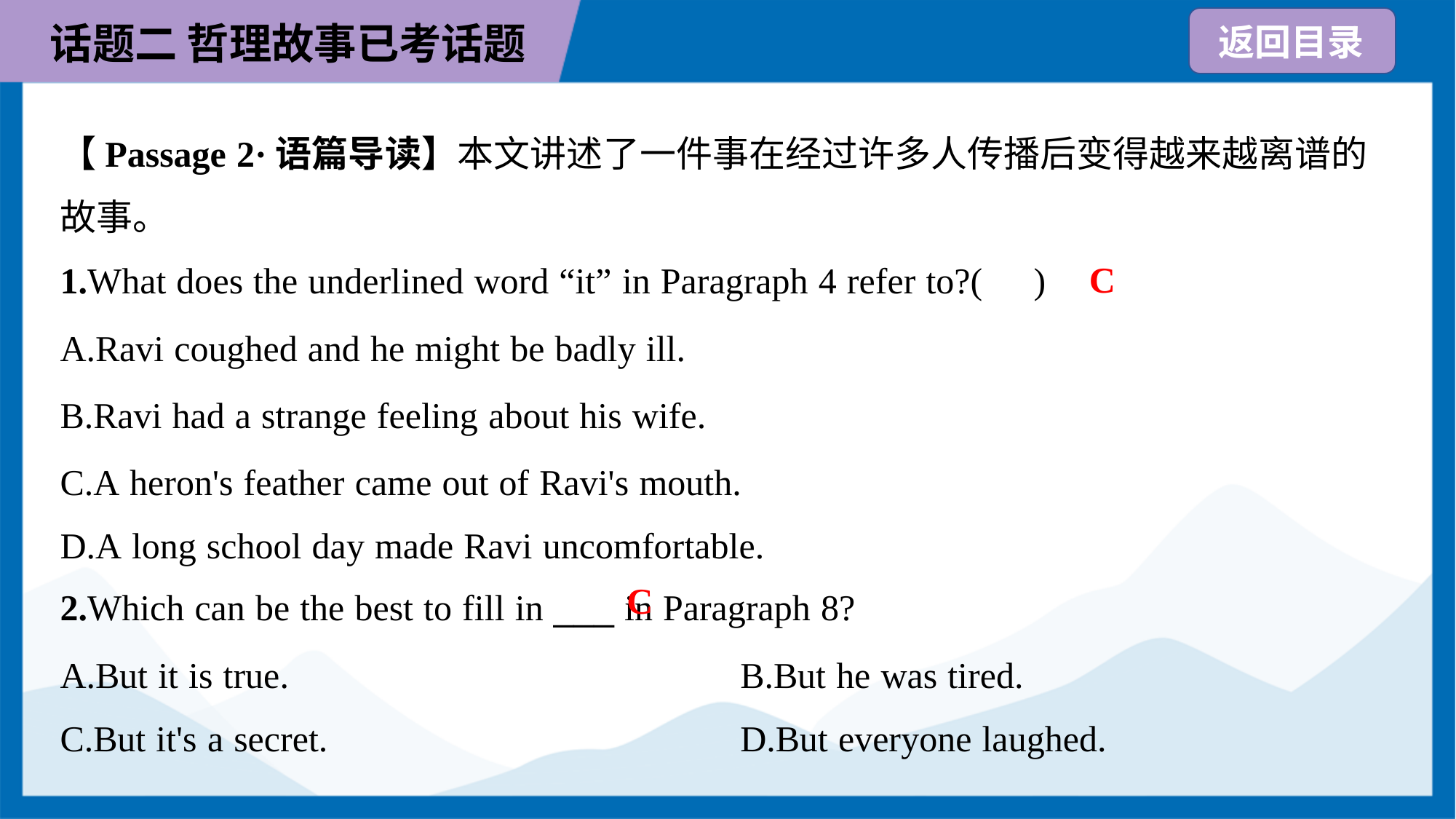

【Passage 2·语篇导读】本文讲述了一件事在经过许多人传播后变得越来越离谱的
故事。
C
1.What does the underlined word “it” in Paragraph 4 refer to?(     )
A.Ravi coughed and he might be badly ill.
B.Ravi had a strange feeling about his wife.
C.A heron's feather came out of Ravi's mouth.
D.A long school day made Ravi uncomfortable.
C
2.Which can be the best to fill in ___ in Paragraph 8?
A.But it is true.	B.But he was tired.
C.But it's a secret.	D.But everyone laughed.